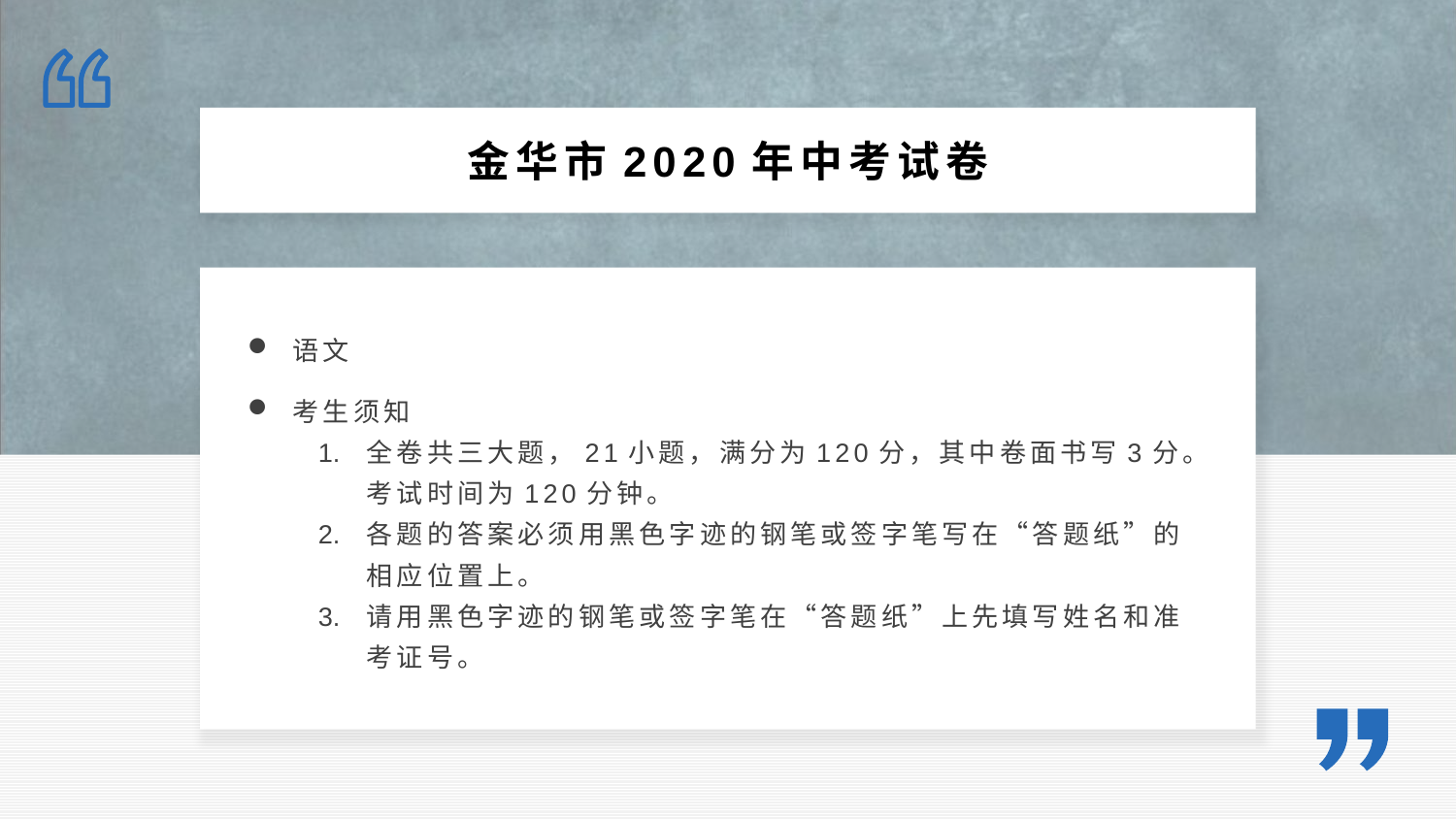

金华市2020年中考试卷

语文
考生须知
全卷共三大题，21小题，满分为120分，其中卷面书写3分。考试时间为120分钟。
各题的答案必须用黑色字迹的钢笔或签字笔写在“答题纸”的相应位置上。
请用黑色字迹的钢笔或签字笔在“答题纸”上先填写姓名和准考证号。